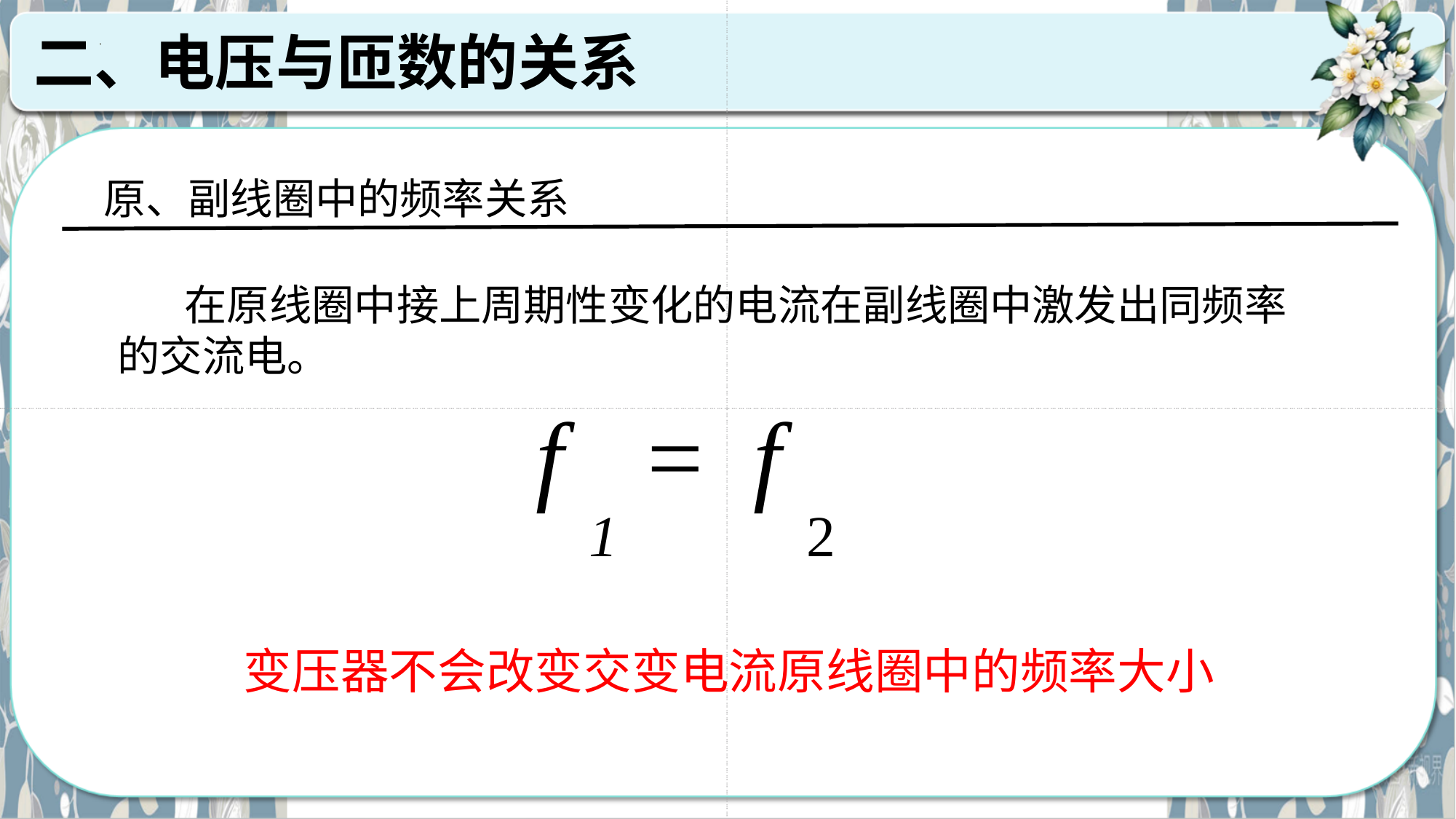

二、电压与匝数的关系
原、副线圈中的频率关系
      在原线圈中接上周期性变化的电流在副线圈中激发出同频率的交流电。
f 1  =  f 2

变压器不会改变交变电流原线圈中的频率大小